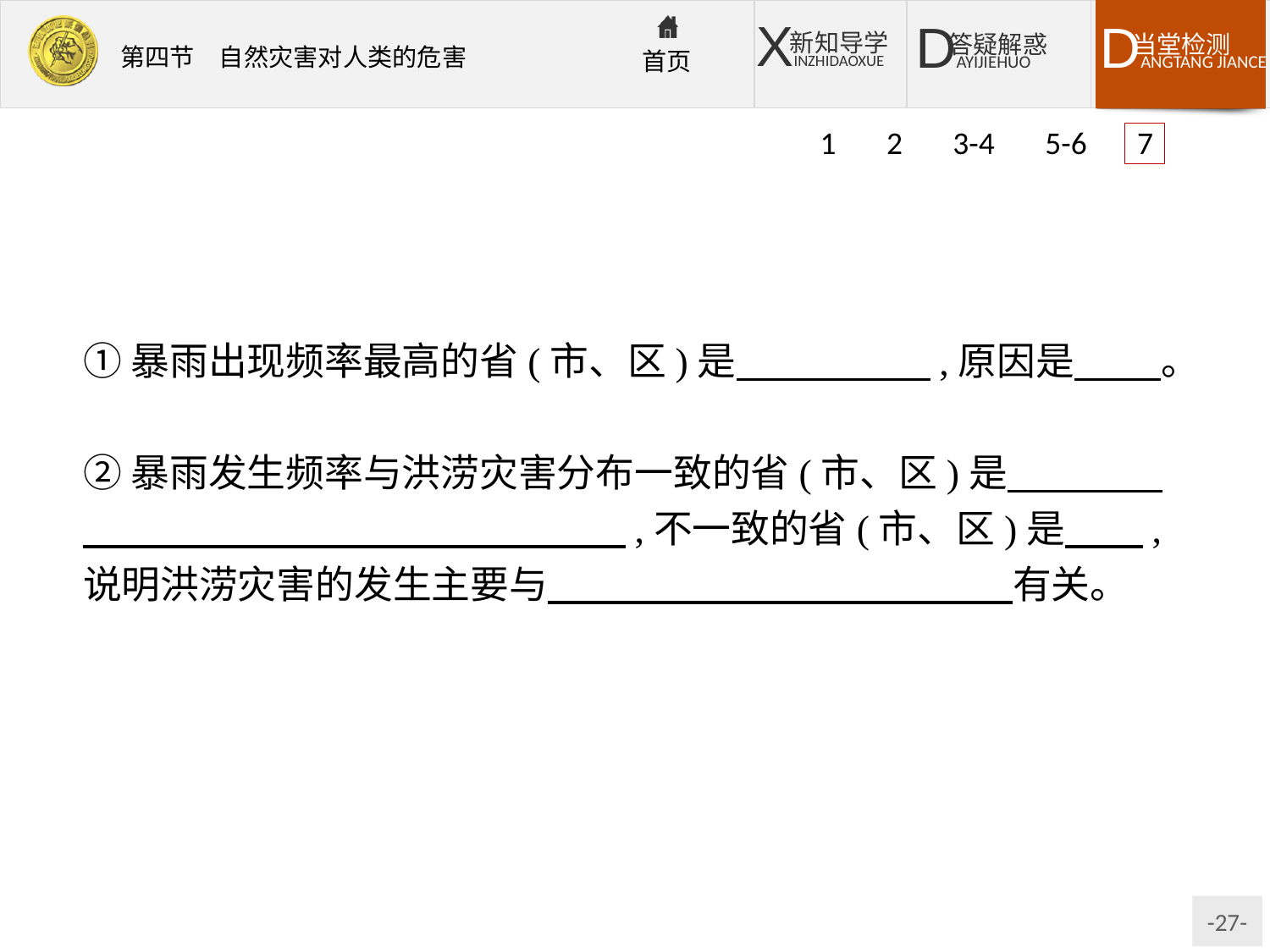

1       2       3-4       5-6       7

①暴雨出现频率最高的省(市、区)是　　　　　,原因是　 　。
②暴雨发生频率与洪涝灾害分布一致的省(市、区)是　　　　　　　　　　　　　　　　　　,不一致的省(市、区)是　　,说明洪涝灾害的发生主要与　　　　　　　　　　　　有关。